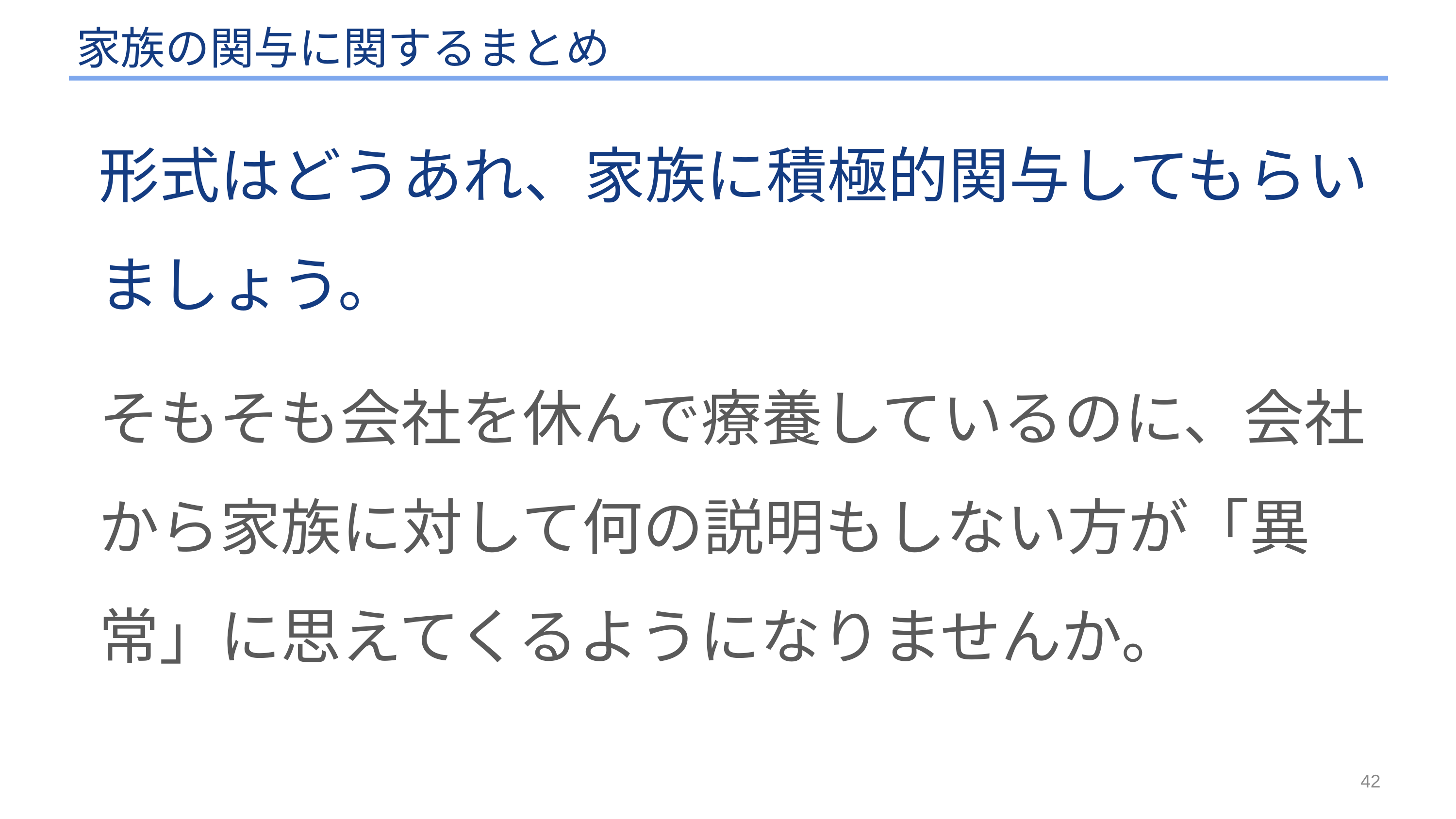

# 家族の関与に関するまとめ
形式はどうあれ、家族に積極的関与してもらいましょう。
そもそも会社を休んで療養しているのに、会社から家族に対して何の説明もしない方が「異常」に思えてくるようになりませんか。
42